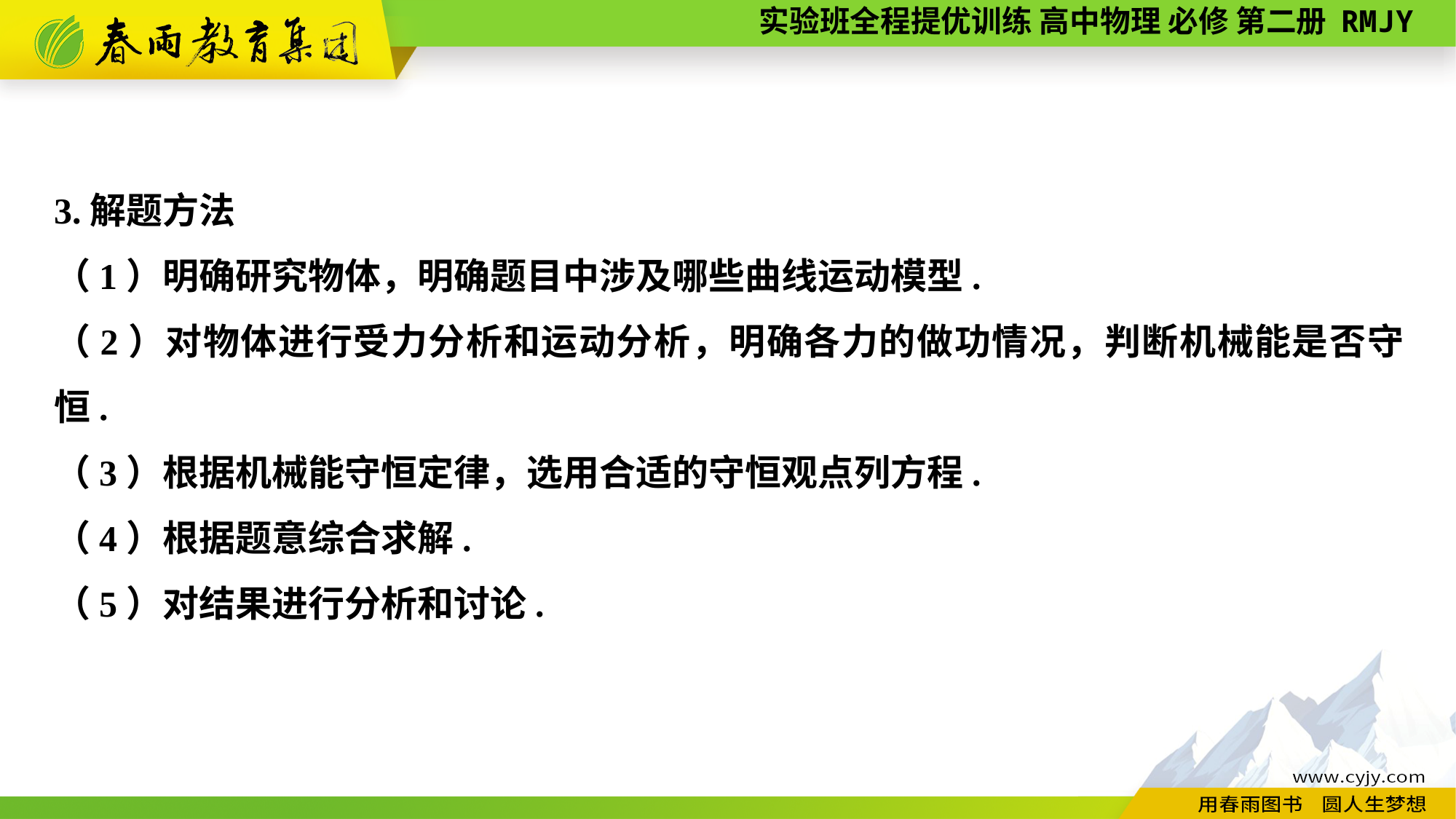

3.解题方法
（1）明确研究物体，明确题目中涉及哪些曲线运动模型.
（2）对物体进行受力分析和运动分析，明确各力的做功情况，判断机械能是否守恒.
（3）根据机械能守恒定律，选用合适的守恒观点列方程.
（4）根据题意综合求解.
（5）对结果进行分析和讨论.